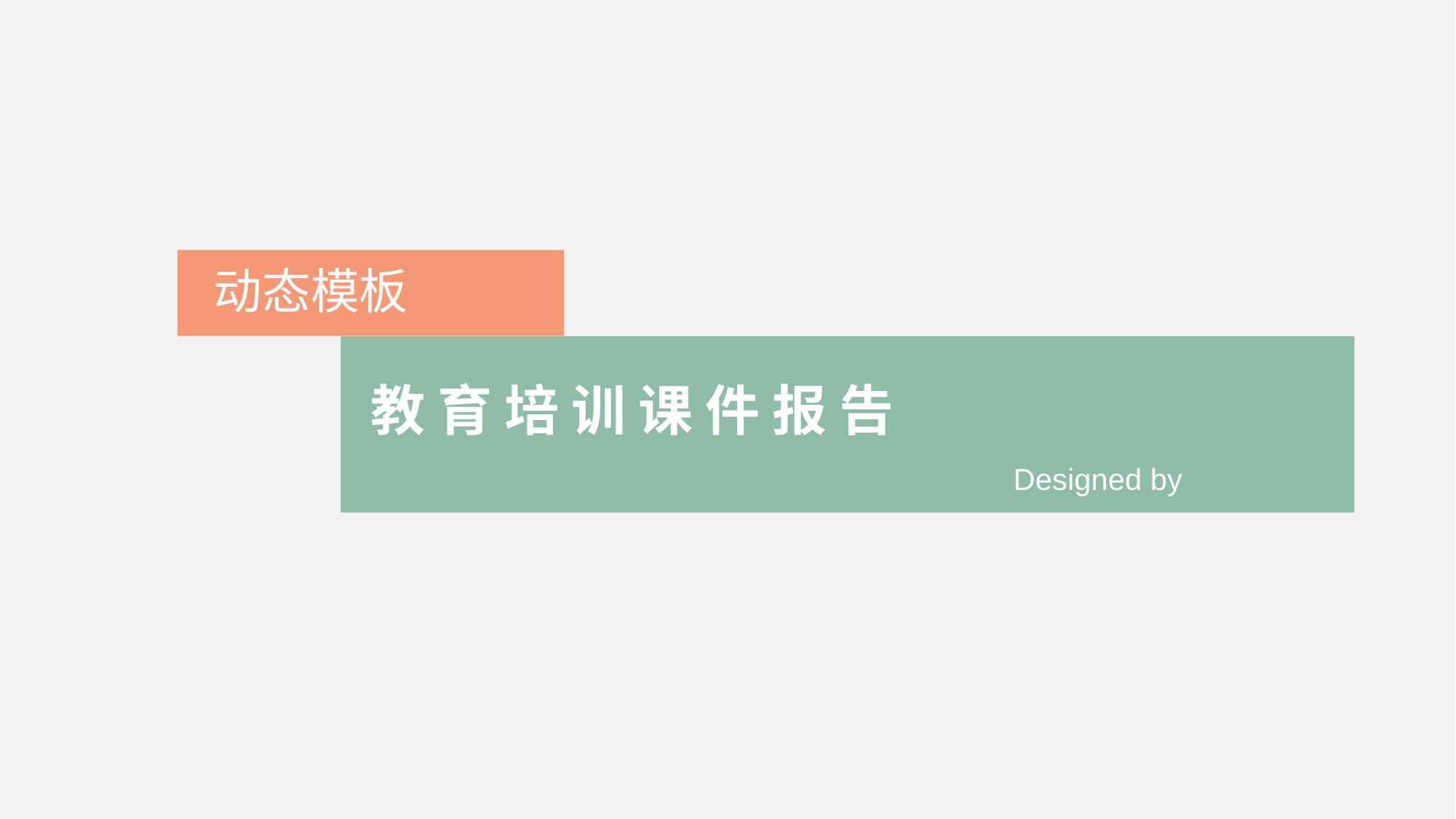

动态模板

教 育 培 训 课 件 报 告
Designed by